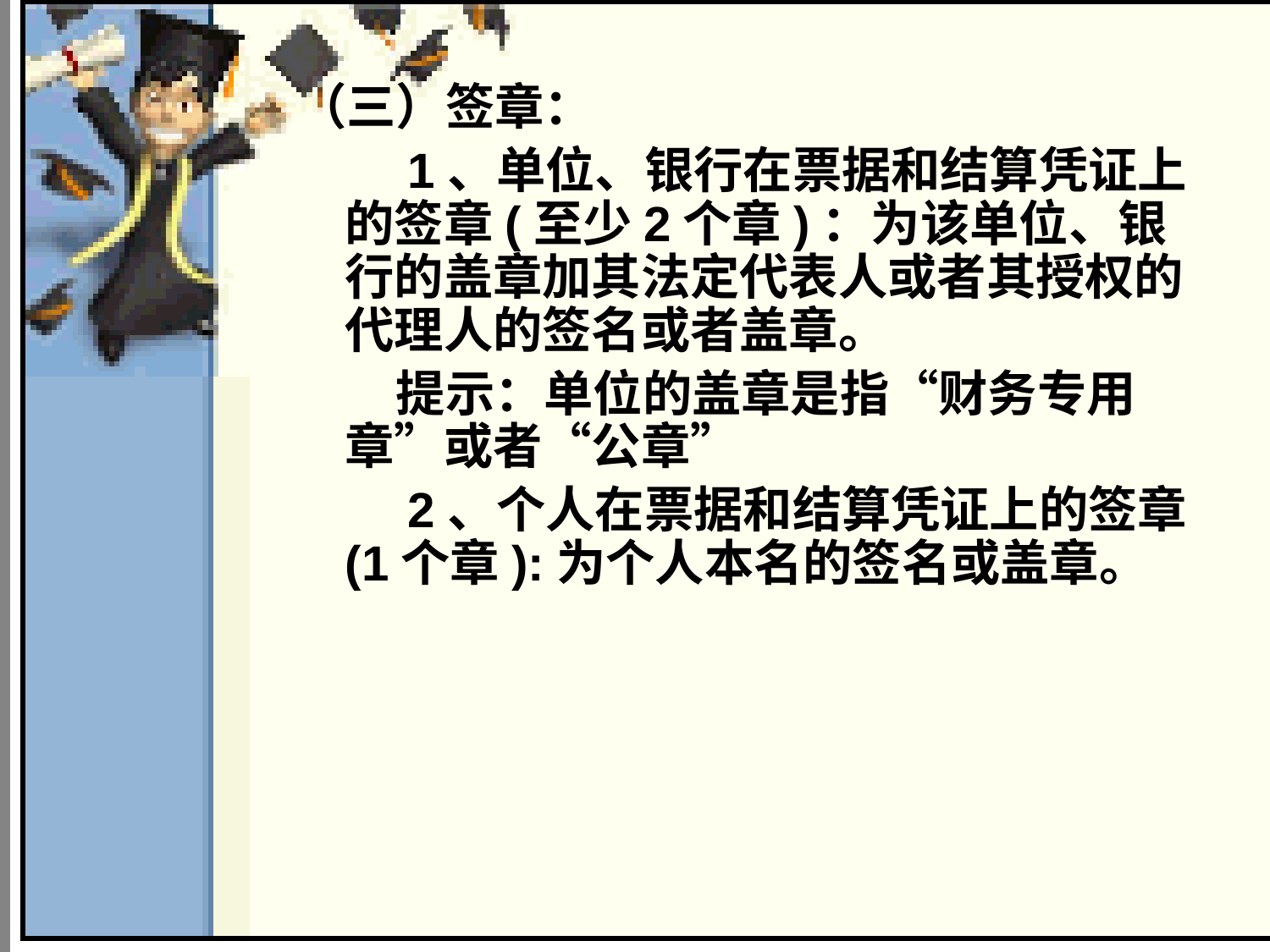

（三）签章：
　　1、单位、银行在票据和结算凭证上的签章(至少2个章)：为该单位、银行的盖章加其法定代表人或者其授权的代理人的签名或者盖章。
　　提示：单位的盖章是指“财务专用章”或者“公章”
　　2、个人在票据和结算凭证上的签章(1个章):为个人本名的签名或盖章。